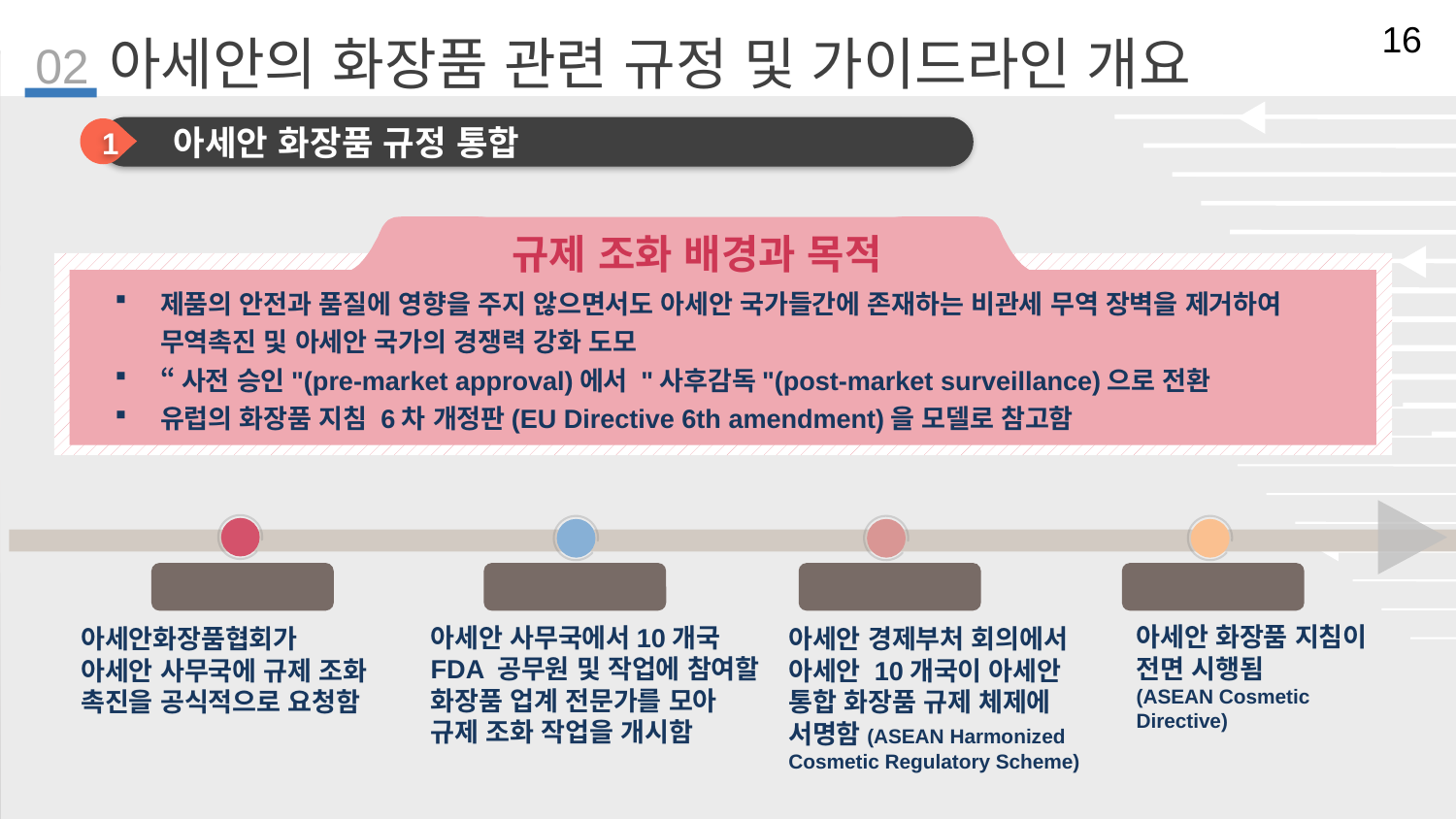

16
02
# 아세안의 화장품 관련 규정 및 가이드라인 개요
1

아세안 화장품 규정 통합

규제 조화 배경과 목적

제품의 안전과 품질에 영향을 주지 않으면서도 아세안 국가들간에 존재하는 비관세 무역 장벽을 제거하여 무역촉진 및 아세안 국가의 경쟁력 강화 도모
“사전 승인"(pre-market approval)에서 "사후감독"(post-market surveillance)으로 전환
유럽의 화장품 지침 6차 개정판(EU Directive 6th amendment)을 모델로 참고함

1997

1998

2003

2008
아세안 화장품 지침이 전면 시행됨
(ASEAN Cosmetic Directive)
아세안 사무국에서10개국 FDA 공무원 및 작업에 참여할 화장품 업계 전문가를 모아
규제 조화 작업을 개시함
아세안화장품협회가
아세안 사무국에 규제 조화
촉진을 공식적으로 요청함
아세안 경제부처 회의에서 아세안 10개국이 아세안 통합 화장품 규제 체제에 서명함(ASEAN Harmonized Cosmetic Regulatory Scheme)